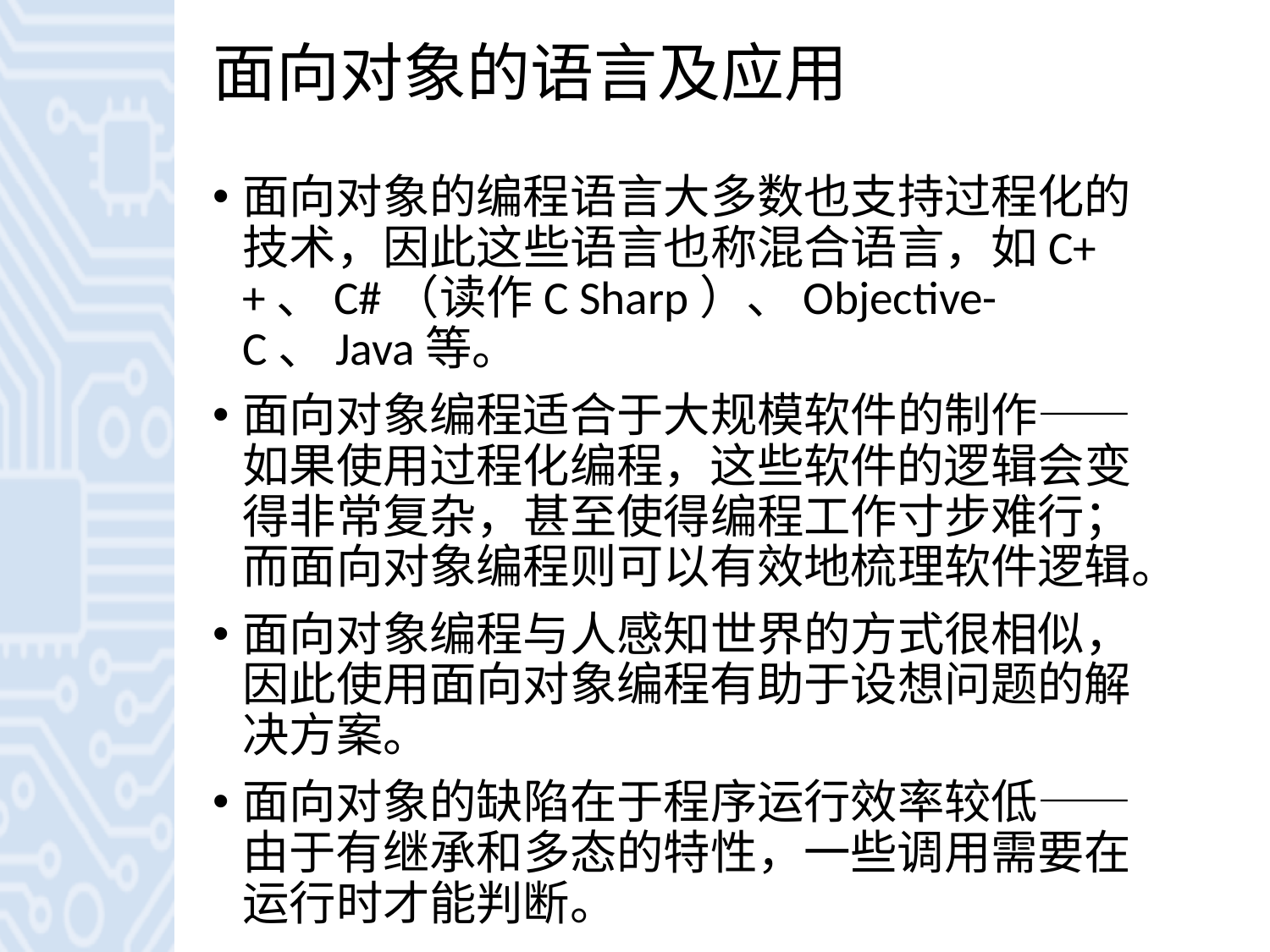

# 面向对象的语言及应用
面向对象的编程语言大多数也支持过程化的技术，因此这些语言也称混合语言，如C++、C#（读作C Sharp）、Objective-C、Java等。
面向对象编程适合于大规模软件的制作——如果使用过程化编程，这些软件的逻辑会变得非常复杂，甚至使得编程工作寸步难行；而面向对象编程则可以有效地梳理软件逻辑。
面向对象编程与人感知世界的方式很相似，因此使用面向对象编程有助于设想问题的解决方案。
面向对象的缺陷在于程序运行效率较低——由于有继承和多态的特性，一些调用需要在运行时才能判断。